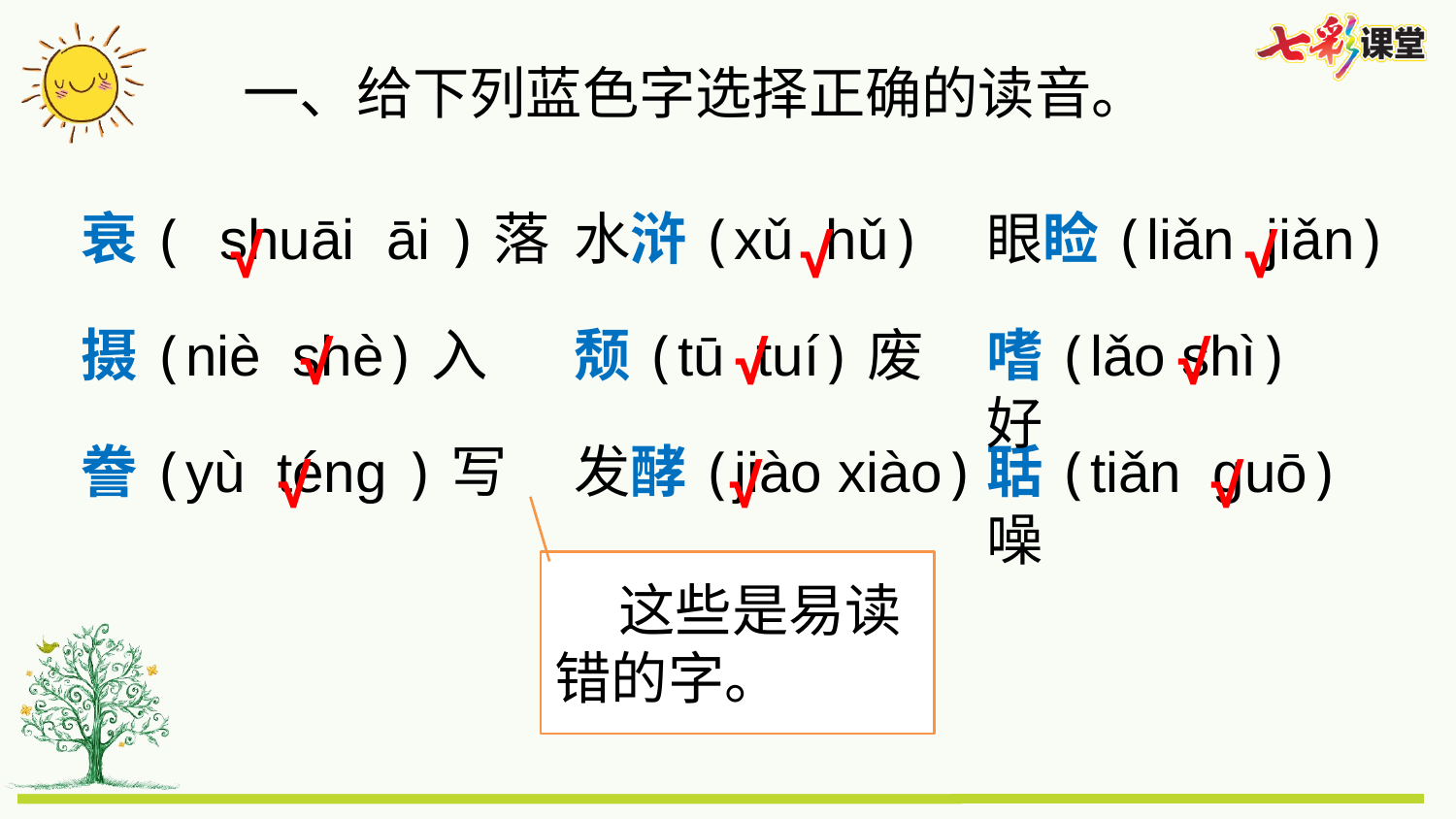

一、给下列蓝色字选择正确的读音。
衰( shuāi  āi )落
水浒(xǔ  hǔ)
眼睑(liǎn  jiǎn)
√
√
√
摄(niè  shè)入
颓(tū  tuí)废
嗜(lǎo shì)好
√
√
√
誊(yù  téng )写
发酵(jiào xiào)
聒(tiǎn  guō)噪
√
√
√
    这些是易读错的字。